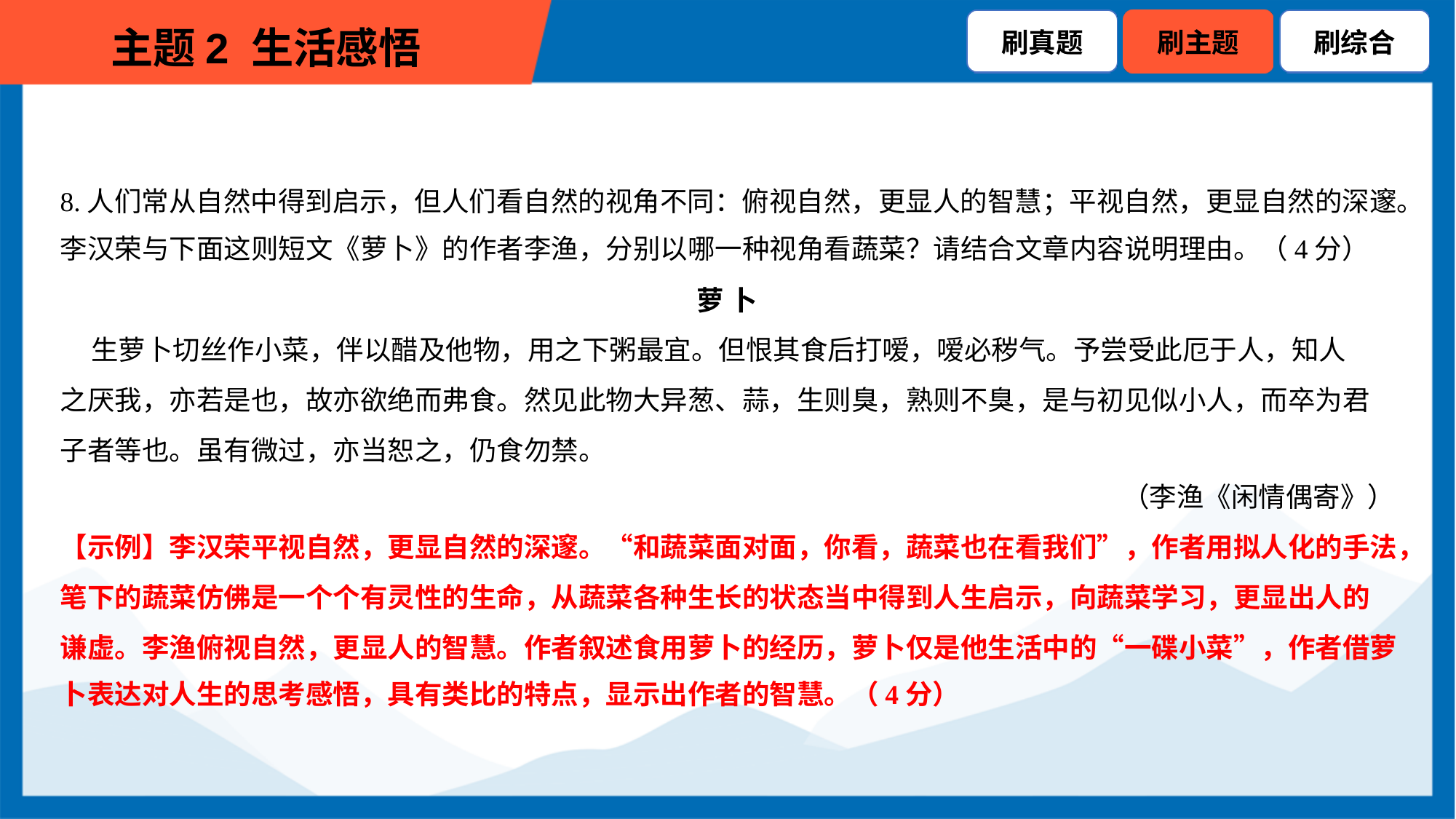

8.人们常从自然中得到启示，但人们看自然的视角不同：俯视自然，更显人的智慧；平视自然，更显自然的深邃。
李汉荣与下面这则短文《萝卜》的作者李渔，分别以哪一种视角看蔬菜？请结合文章内容说明理由。（4分）
萝 卜
    生萝卜切丝作小菜，伴以醋及他物，用之下粥最宜。但恨其食后打嗳，嗳必秽气。予尝受此厄于人，知人
之厌我，亦若是也，故亦欲绝而弗食。然见此物大异葱、蒜，生则臭，熟则不臭，是与初见似小人，而卒为君
子者等也。虽有微过，亦当恕之，仍食勿禁。
（李渔《闲情偶寄》）
【示例】李汉荣平视自然，更显自然的深邃。“和蔬菜面对面，你看，蔬菜也在看我们”，作者用拟人化的手法，
笔下的蔬菜仿佛是一个个有灵性的生命，从蔬菜各种生长的状态当中得到人生启示，向蔬菜学习，更显出人的
谦虚。李渔俯视自然，更显人的智慧。作者叙述食用萝卜的经历，萝卜仅是他生活中的“一碟小菜”，作者借萝
卜表达对人生的思考感悟，具有类比的特点，显示出作者的智慧。（4分）